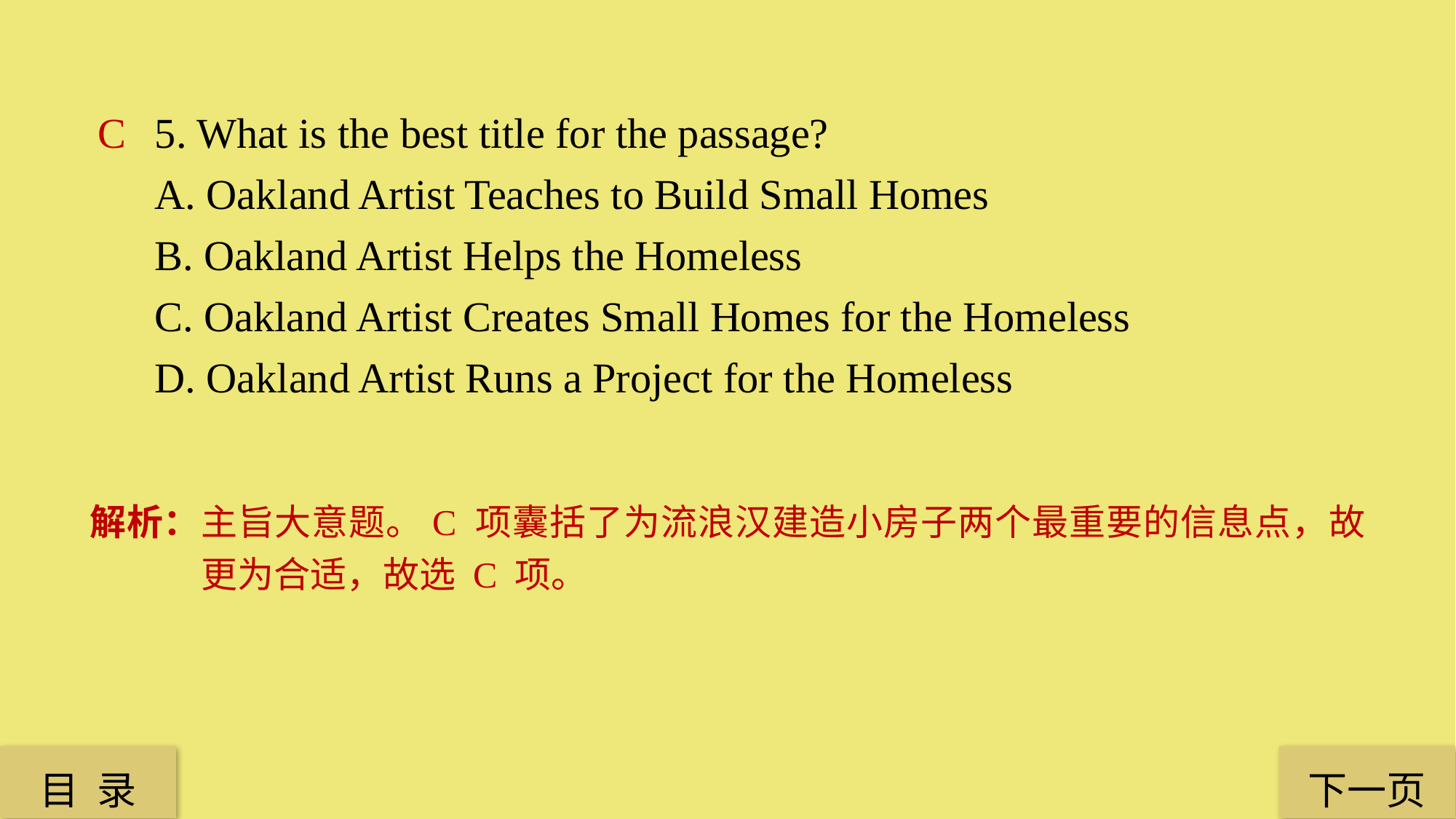

5. What is the best title for the passage?
A. Oakland Artist Teaches to Build Small Homes
B. Oakland Artist Helps the Homeless
C. Oakland Artist Creates Small Homes for the Homeless
D. Oakland Artist Runs a Project for the Homeless
C
解析：主旨大意题。C 项囊括了为流浪汉建造小房子两个最重要的信息点，故更为合适，故选 C 项。